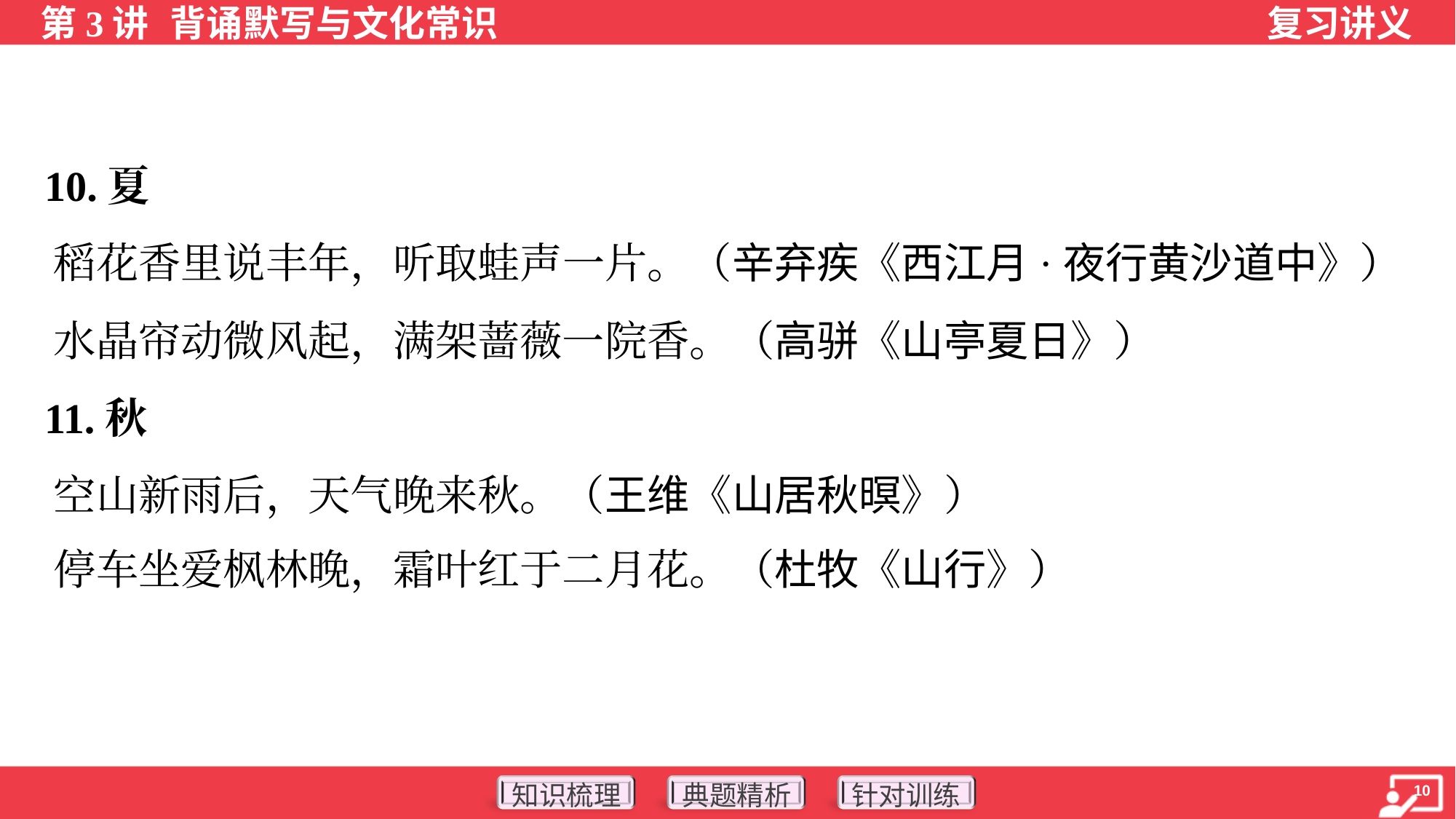

10.夏
    稻花香里说丰年，听取蛙声一片。（辛弃疾《西江月·夜行黄沙道中》）
    水晶帘动微风起，满架蔷薇一院香。（高骈《山亭夏日》）
    11.秋
    空山新雨后，天气晚来秋。（王维《山居秋暝》）
    停车坐爱枫林晚，霜叶红于二月花。（杜牧《山行》）